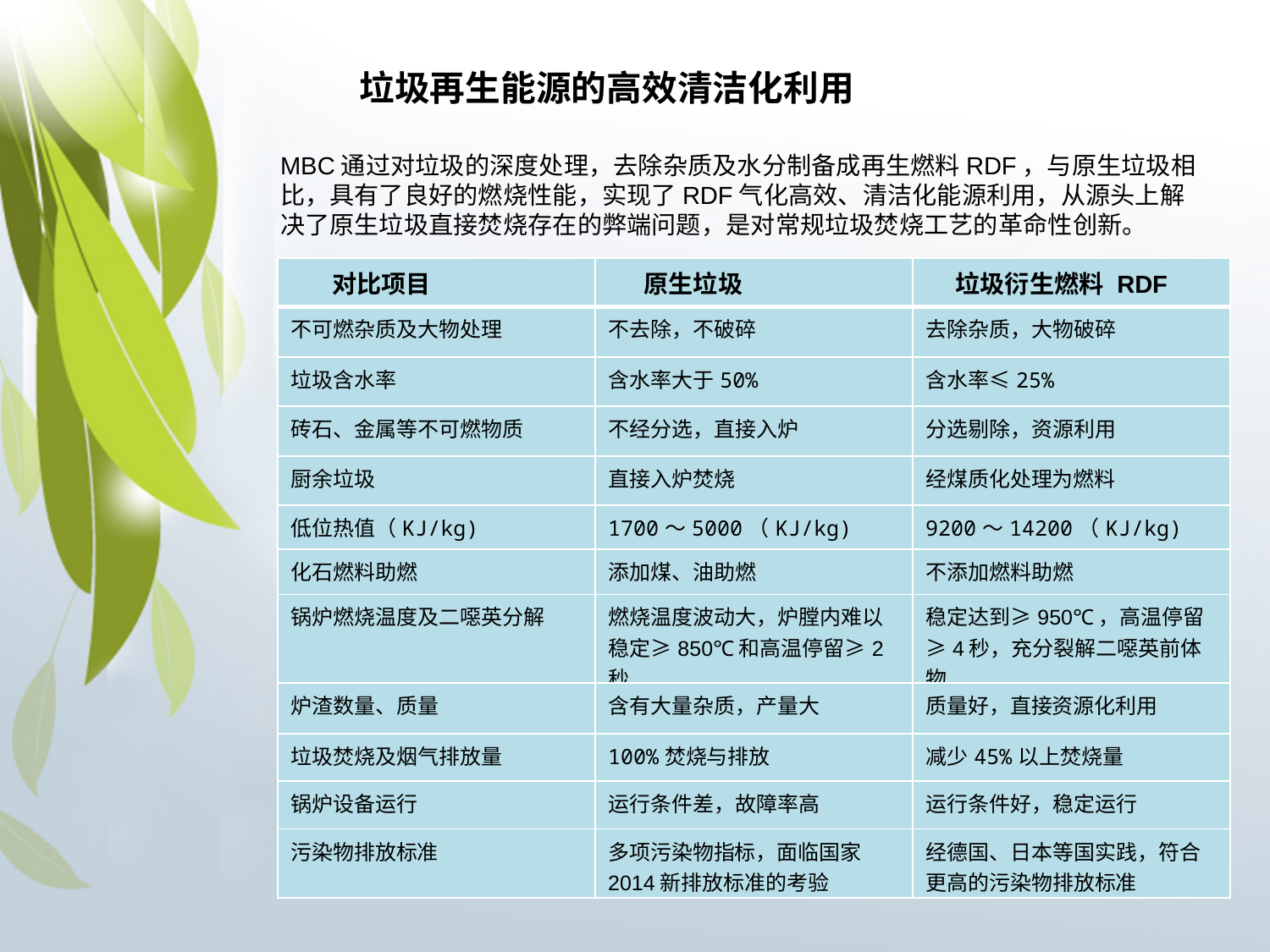

垃圾再生能源的高效清洁化利用

MBC通过对垃圾的深度处理，去除杂质及水分制备成再生燃料RDF，与原生垃圾相比，具有了良好的燃烧性能，实现了RDF气化高效、清洁化能源利用，从源头上解决了原生垃圾直接焚烧存在的弊端问题，是对常规垃圾焚烧工艺的革命性创新。

| 对比项目 | 原生垃圾 | 垃圾衍生燃料 RDF |
| --- | --- | --- |
| 不可燃杂质及大物处理 | 不去除，不破碎 | 去除杂质，大物破碎 |
| 垃圾含水率 | 含水率大于50% | 含水率≤25% |
| 砖石、金属等不可燃物质 | 不经分选，直接入炉 | 分选剔除，资源利用 |
| 厨余垃圾 | 直接入炉焚烧 | 经煤质化处理为燃料 |
| 低位热值（KJ/kg) | 1700～5000（KJ/kg) | 9200～14200（KJ/kg) |
| 化石燃料助燃 | 添加煤、油助燃 | 不添加燃料助燃 |
| 锅炉燃烧温度及二噁英分解 | 燃烧温度波动大，炉膛内难以稳定≥850℃和高温停留≥2秒 | 稳定达到≥950℃，高温停留≥4秒，充分裂解二噁英前体物 |
| 炉渣数量、质量 | 含有大量杂质，产量大 | 质量好，直接资源化利用 |
| 垃圾焚烧及烟气排放量 | 100%焚烧与排放 | 减少45%以上焚烧量 |
| 锅炉设备运行 | 运行条件差，故障率高 | 运行条件好，稳定运行 |
| 污染物排放标准 | 多项污染物指标，面临国家2014新排放标准的考验 | 经德国、日本等国实践，符合更高的污染物排放标准 |